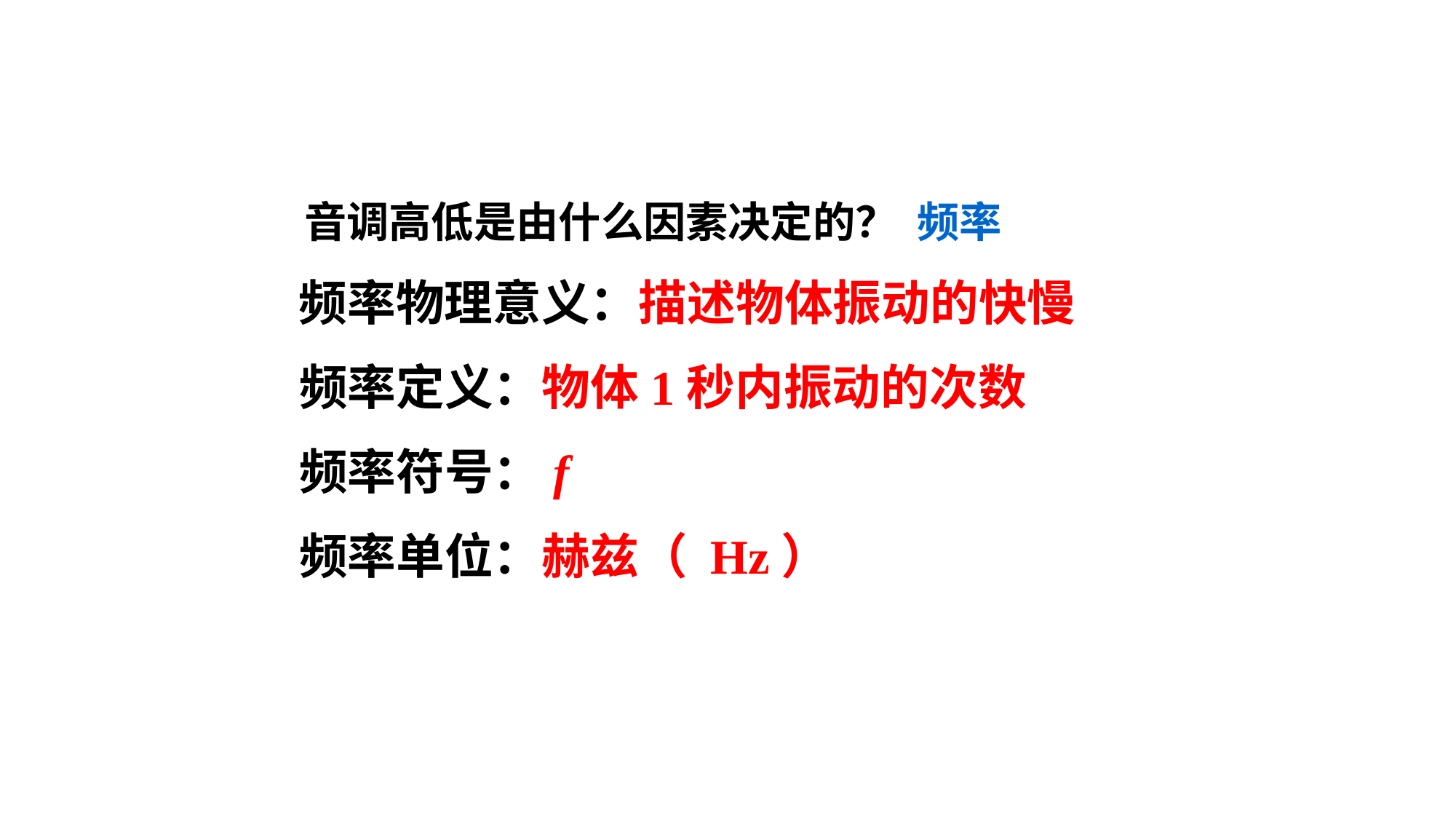

音调高低是由什么因素决定的？  频率
  频率物理意义：描述物体振动的快慢
频率定义：物体1秒内振动的次数
频率符号：f
频率单位：赫兹（ Hz）